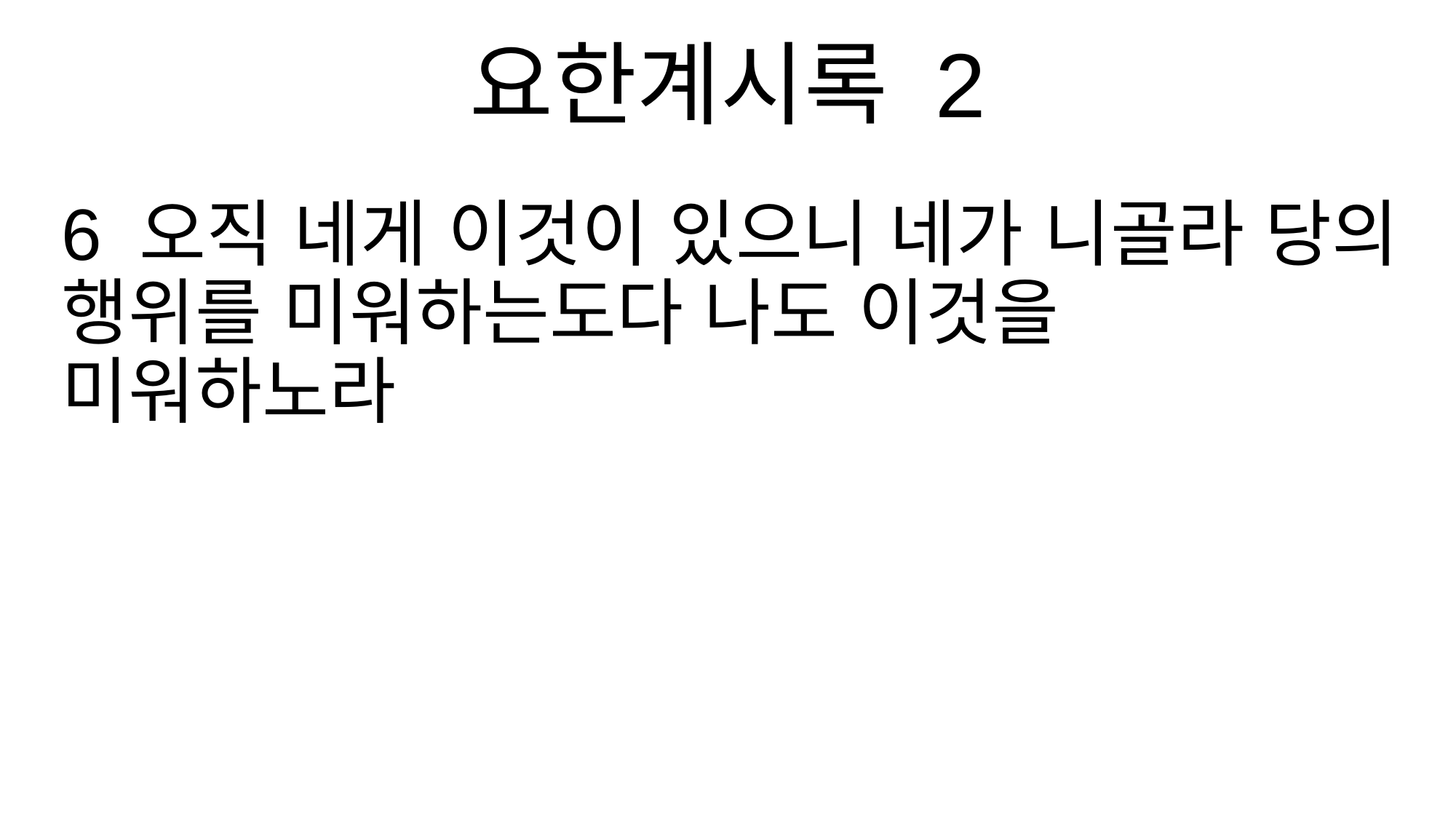

요한계시록 2
6 오직 네게 이것이 있으니 네가 니골라 당의 행위를 미워하는도다 나도 이것을 미워하노라